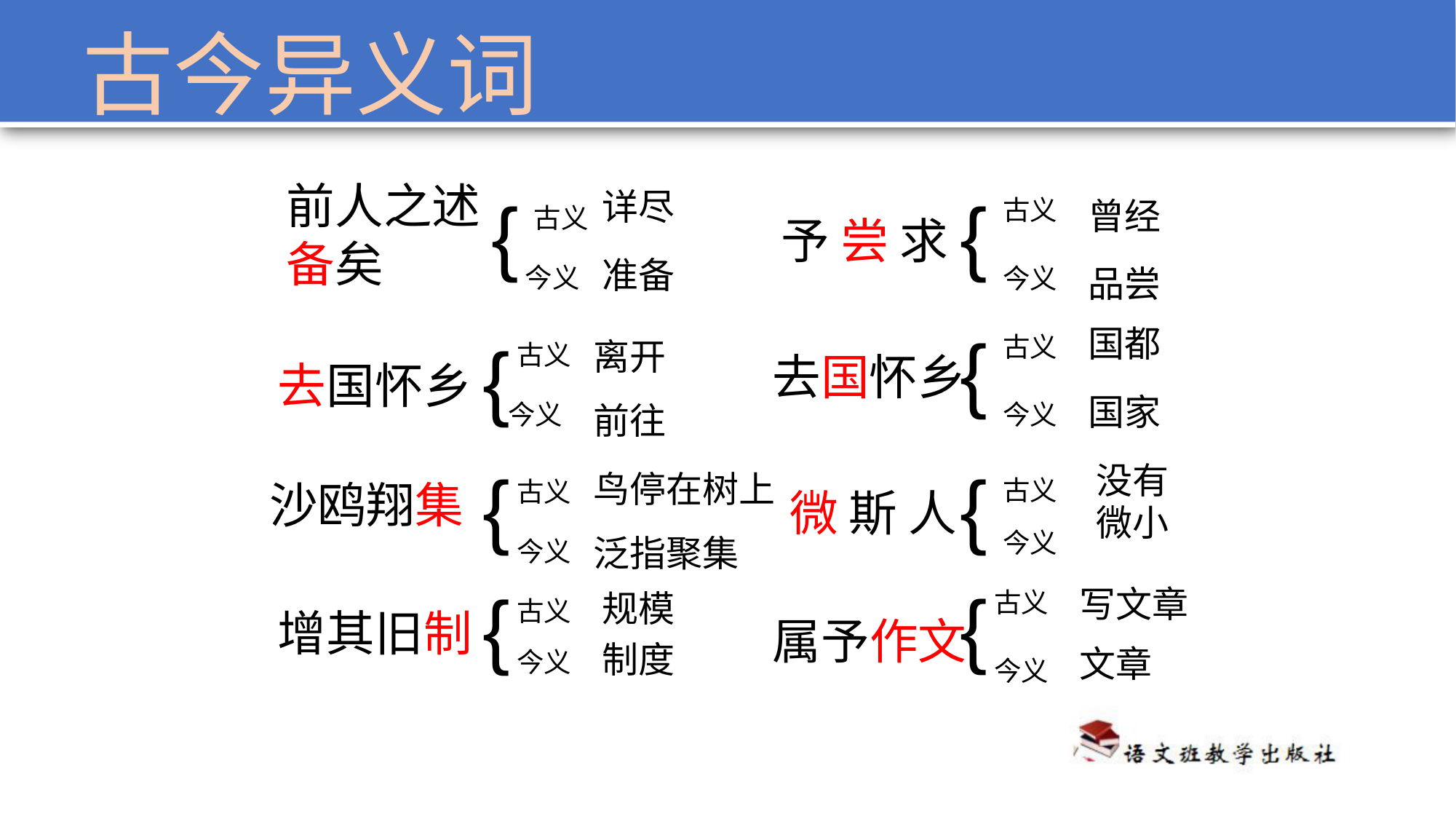

古今异义词
前人之述备矣
{
详尽
{
古义
曾经
古义
予 尝 求
准备
今义

今义
品尝
{
国都
{
古义
离开
古义
去国怀乡

去国怀乡
国家
今义

今义

前往
{
{
没有
鸟停在树上
古义
沙鸥翔集
古义
微 斯 人
微小
今义
泛指聚集
今义

{
{
写文章
古义
规模
古义
增其旧制
属予作文

制度
文章
今义
今义